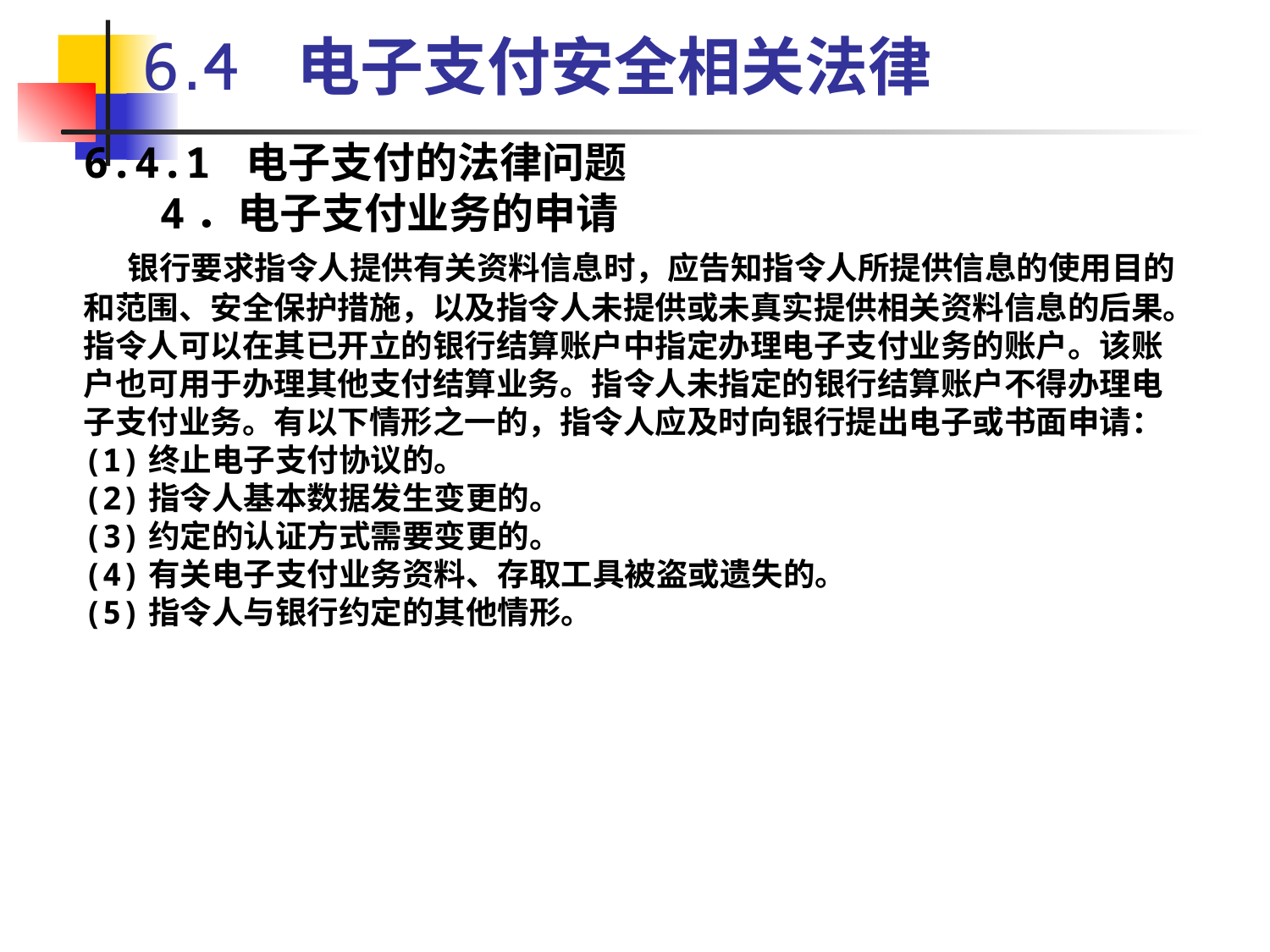

6.4  电子支付安全相关法律
6.4.1 电子支付的法律问题
   4．电子支付业务的申请
    银行要求指令人提供有关资料信息时，应告知指令人所提供信息的使用目的和范围、安全保护措施，以及指令人未提供或未真实提供相关资料信息的后果。
指令人可以在其已开立的银行结算账户中指定办理电子支付业务的账户。该账户也可用于办理其他支付结算业务。指令人未指定的银行结算账户不得办理电子支付业务。有以下情形之一的，指令人应及时向银行提出电子或书面申请：(1)终止电子支付协议的。
(2)指令人基本数据发生变更的。
(3)约定的认证方式需要变更的。
(4)有关电子支付业务资料、存取工具被盗或遗失的。
(5)指令人与银行约定的其他情形。